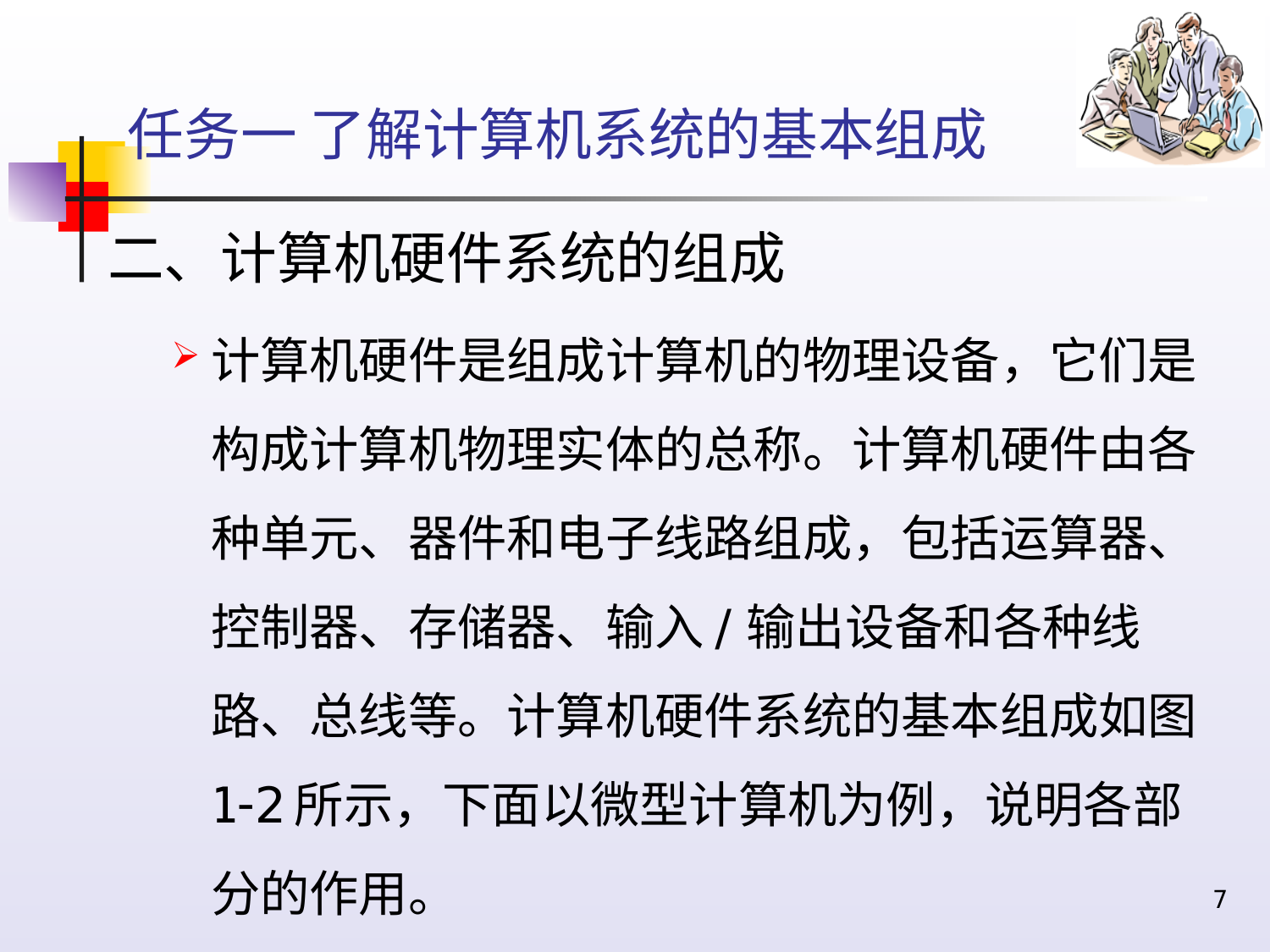

# 任务一 了解计算机系统的基本组成
二、计算机硬件系统的组成
计算机硬件是组成计算机的物理设备，它们是构成计算机物理实体的总称。计算机硬件由各种单元、器件和电子线路组成，包括运算器、控制器、存储器、输入/输出设备和各种线路、总线等。计算机硬件系统的基本组成如图1-2所示，下面以微型计算机为例，说明各部分的作用。
7